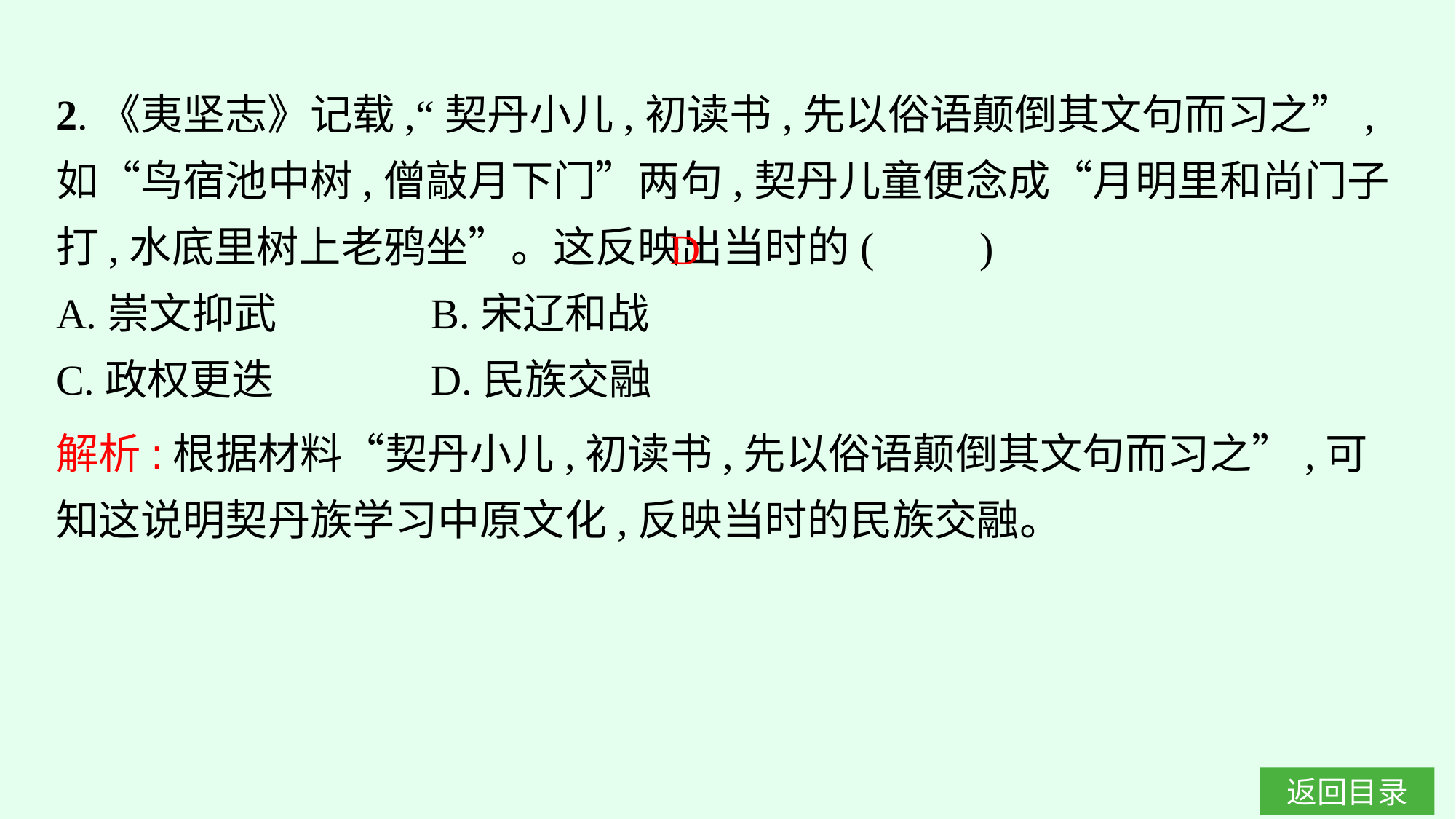

2.《夷坚志》记载,“契丹小儿,初读书,先以俗语颠倒其文句而习之”,如“鸟宿池中树,僧敲月下门”两句,契丹儿童便念成“月明里和尚门子打,水底里树上老鸦坐”。这反映出当时的(　　)
A.崇文抑武		B.宋辽和战
C.政权更迭		D.民族交融
D
解析:根据材料“契丹小儿,初读书,先以俗语颠倒其文句而习之”,可知这说明契丹族学习中原文化,反映当时的民族交融。